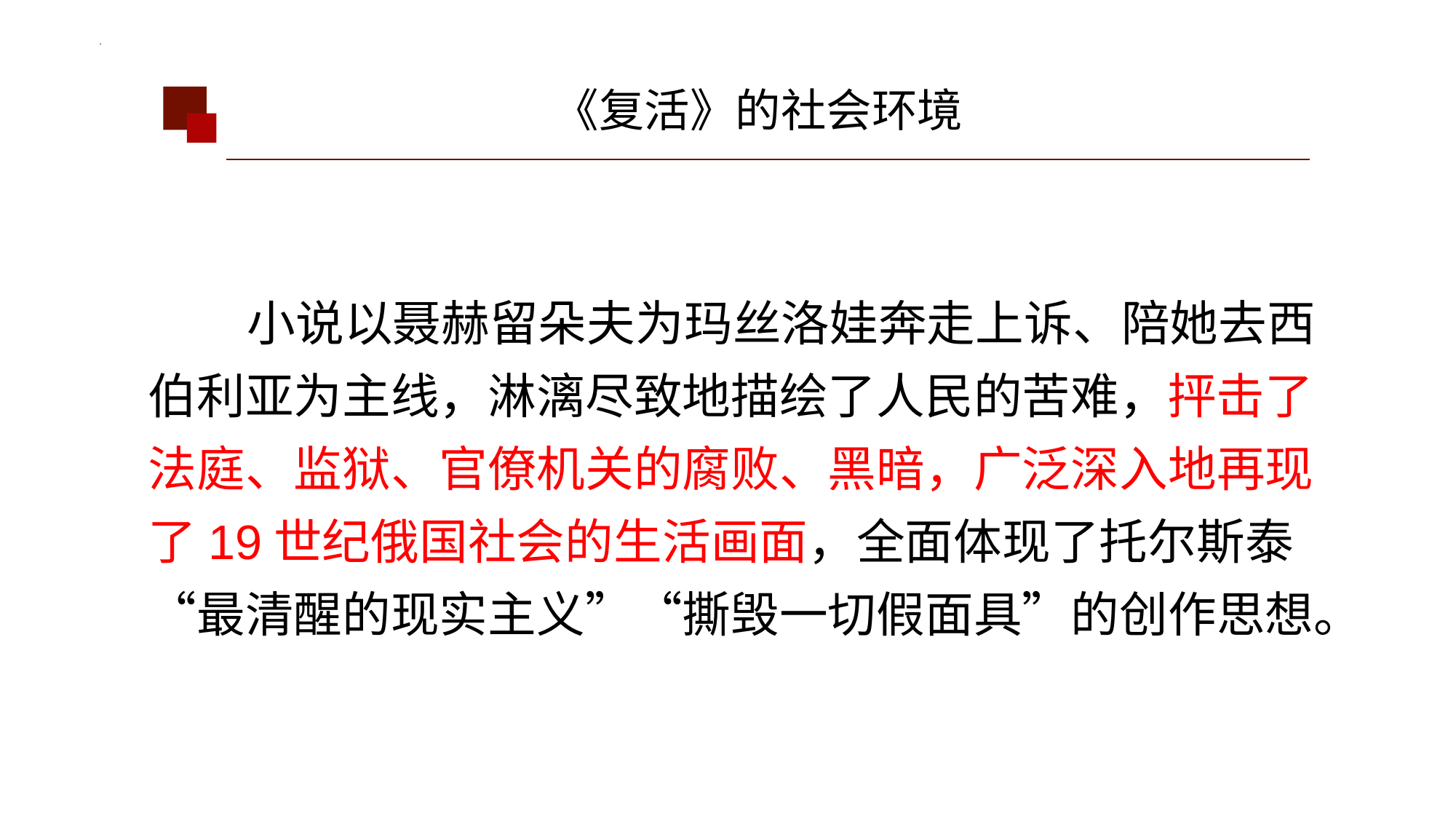

《复活》的社会环境

        小说以聂赫留朵夫为玛丝洛娃奔走上诉、陪她去西伯利亚为主线，淋漓尽致地描绘了人民的苦难，抨击了法庭、监狱、官僚机关的腐败、黑暗，广泛深入地再现了19世纪俄国社会的生活画面，全面体现了托尔斯泰“最清醒的现实主义”“撕毁一切假面具”的创作思想。